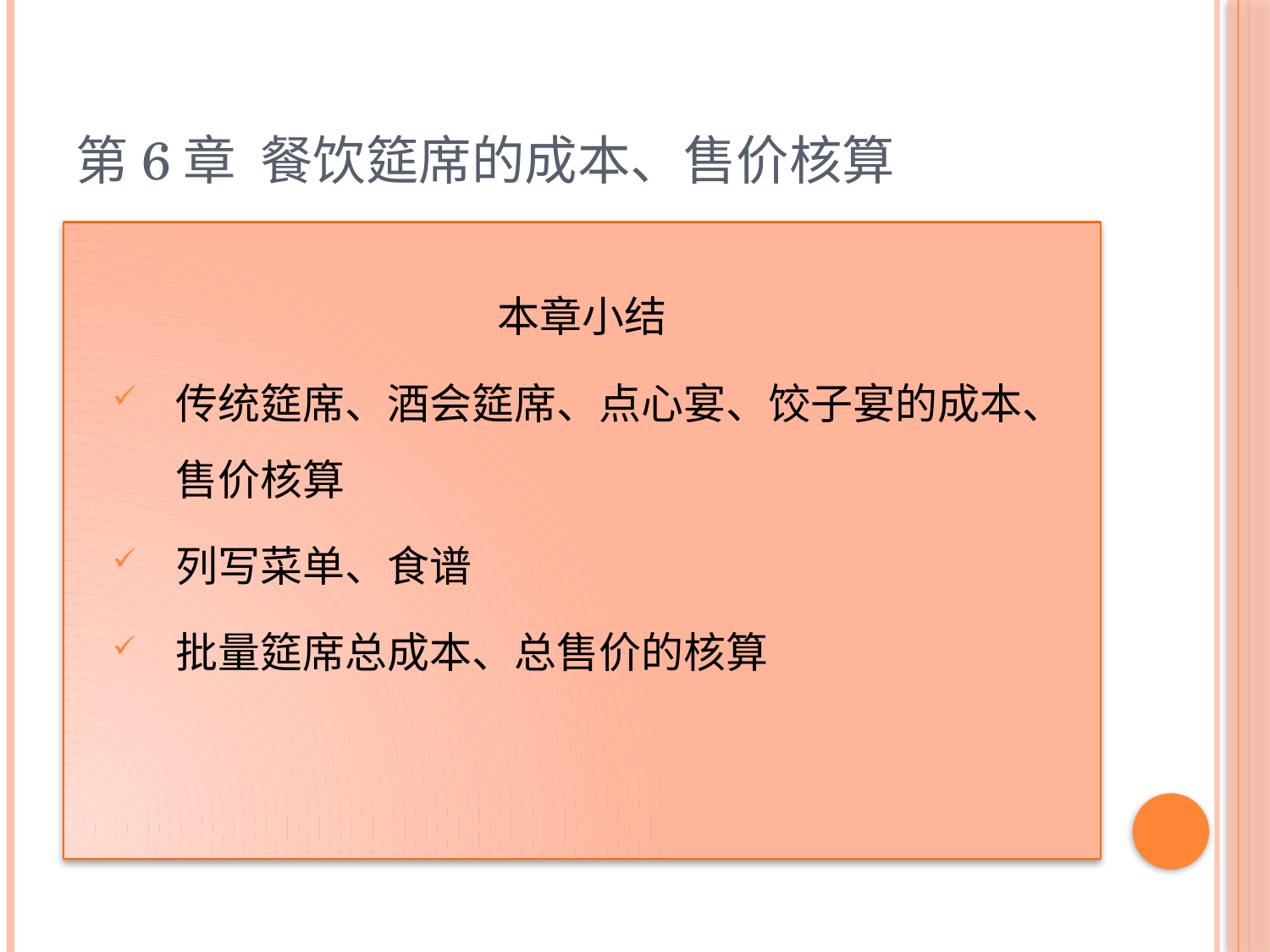

# 第6章  餐饮筵席的成本、售价核算

本章小结
传统筵席、酒会筵席、点心宴、饺子宴的成本、售价核算
列写菜单、食谱
批量筵席总成本、总售价的核算